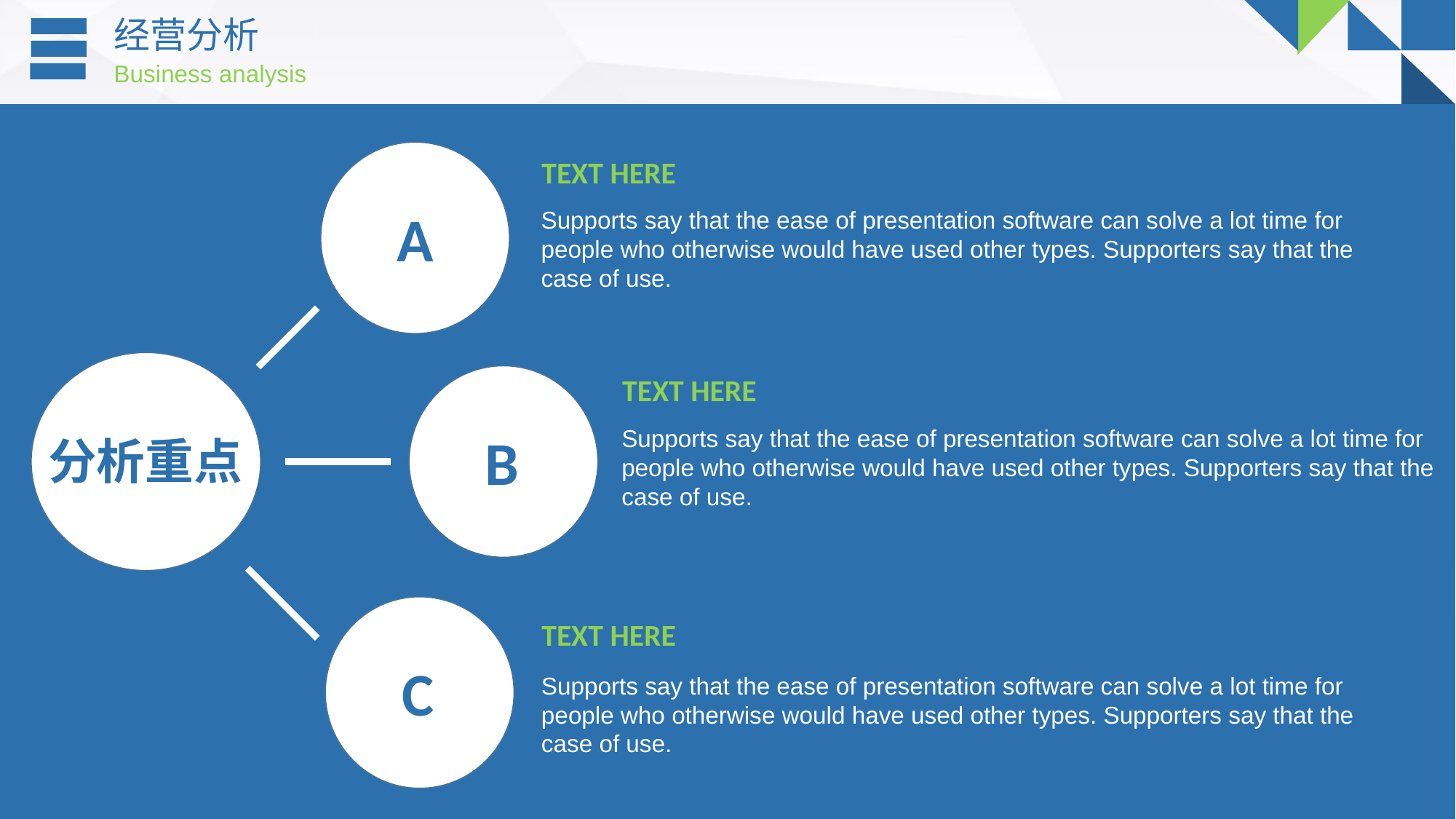

经营分析

Business analysis

TEXT HERE
A
Supports say that the ease of presentation software can solve a lot time for people who otherwise would have used other types. Supporters say that the case of use.

TEXT HERE
Supports say that the ease of presentation software can solve a lot time for people who otherwise would have used other types. Supporters say that the case of use.
B
分析重点

TEXT HERE
C
Supports say that the ease of presentation software can solve a lot time for people who otherwise would have used other types. Supporters say that the case of use.